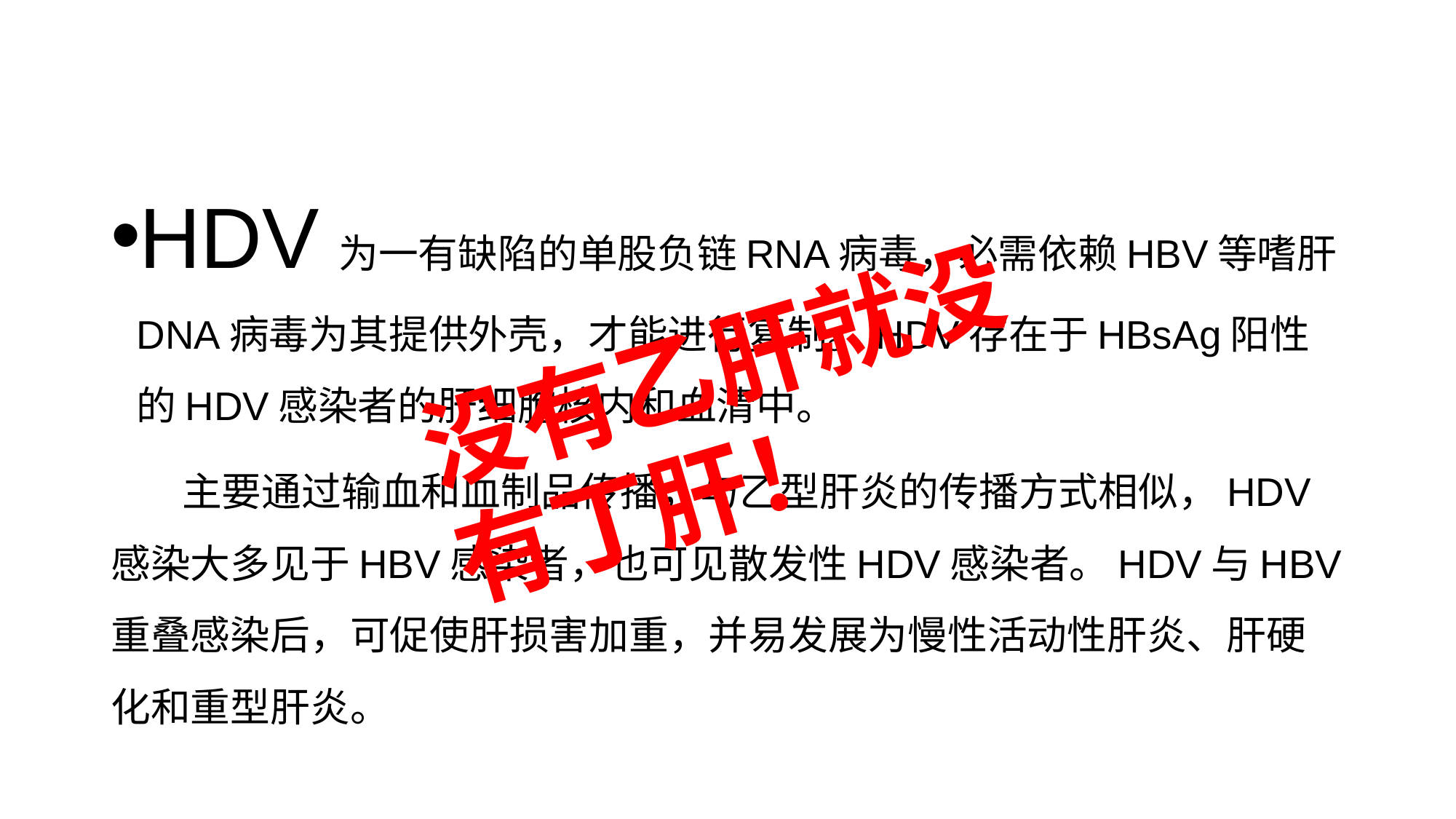

HDV为一有缺陷的单股负链RNA病毒，必需依赖HBV等嗜肝DNA病毒为其提供外壳，才能进行复制。HDV存在于HBsAg阳性的HDV感染者的肝细胞核内和血清中。
       主要通过输血和血制品传播，与乙型肝炎的传播方式相似，HDV感染大多见于HBV感染者，也可见散发性HDV感染者。HDV与HBV重叠感染后，可促使肝损害加重，并易发展为慢性活动性肝炎、肝硬化和重型肝炎。

没有乙肝就没有丁肝！